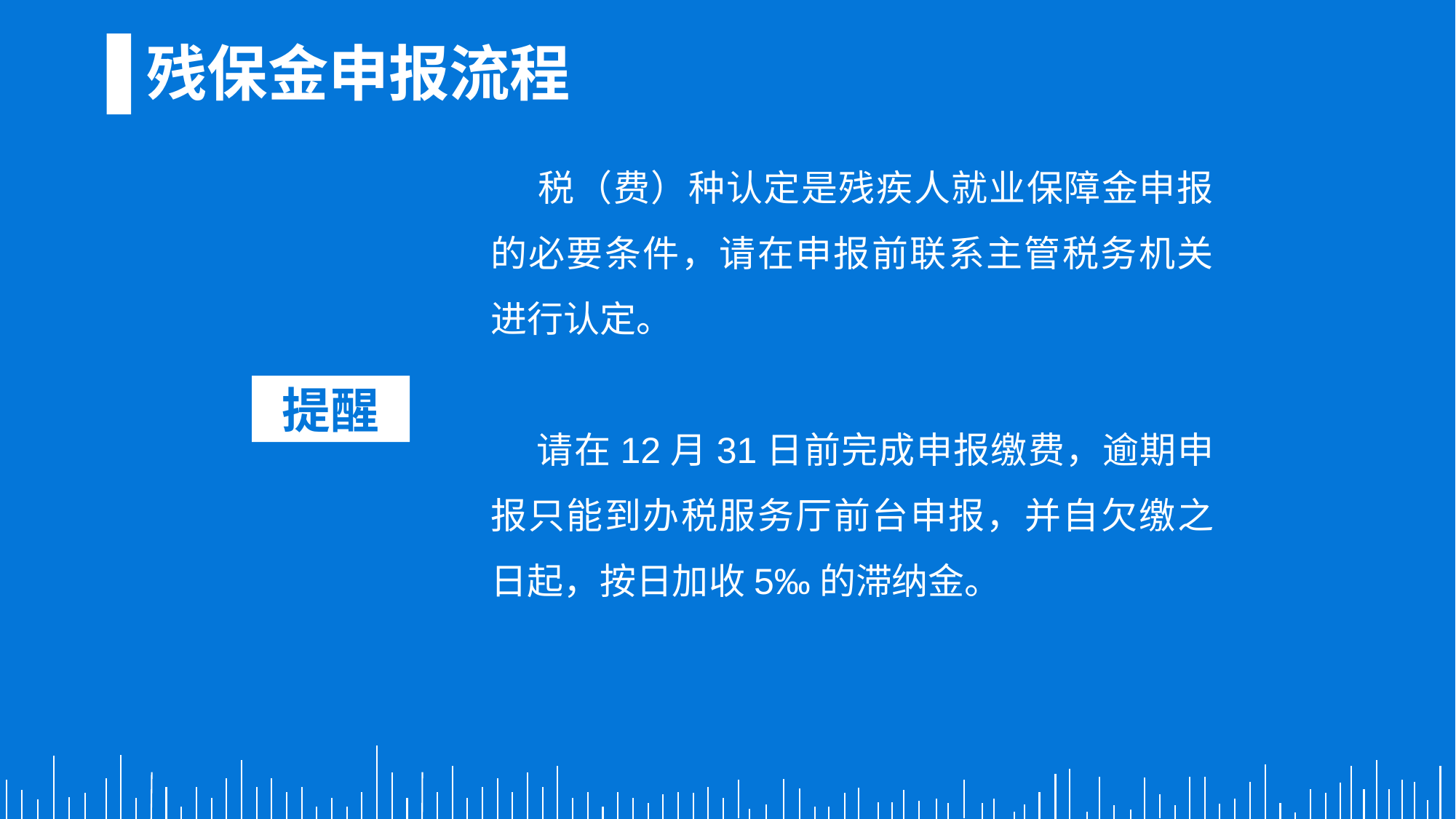

残保金申报流程

    税（费）种认定是残疾人就业保障金申报的必要条件，请在申报前联系主管税务机关进行认定。

    请在12月31日前完成申报缴费，逾期申报只能到办税服务厅前台申报，并自欠缴之日起，按日加收5‰的滞纳金。

提醒